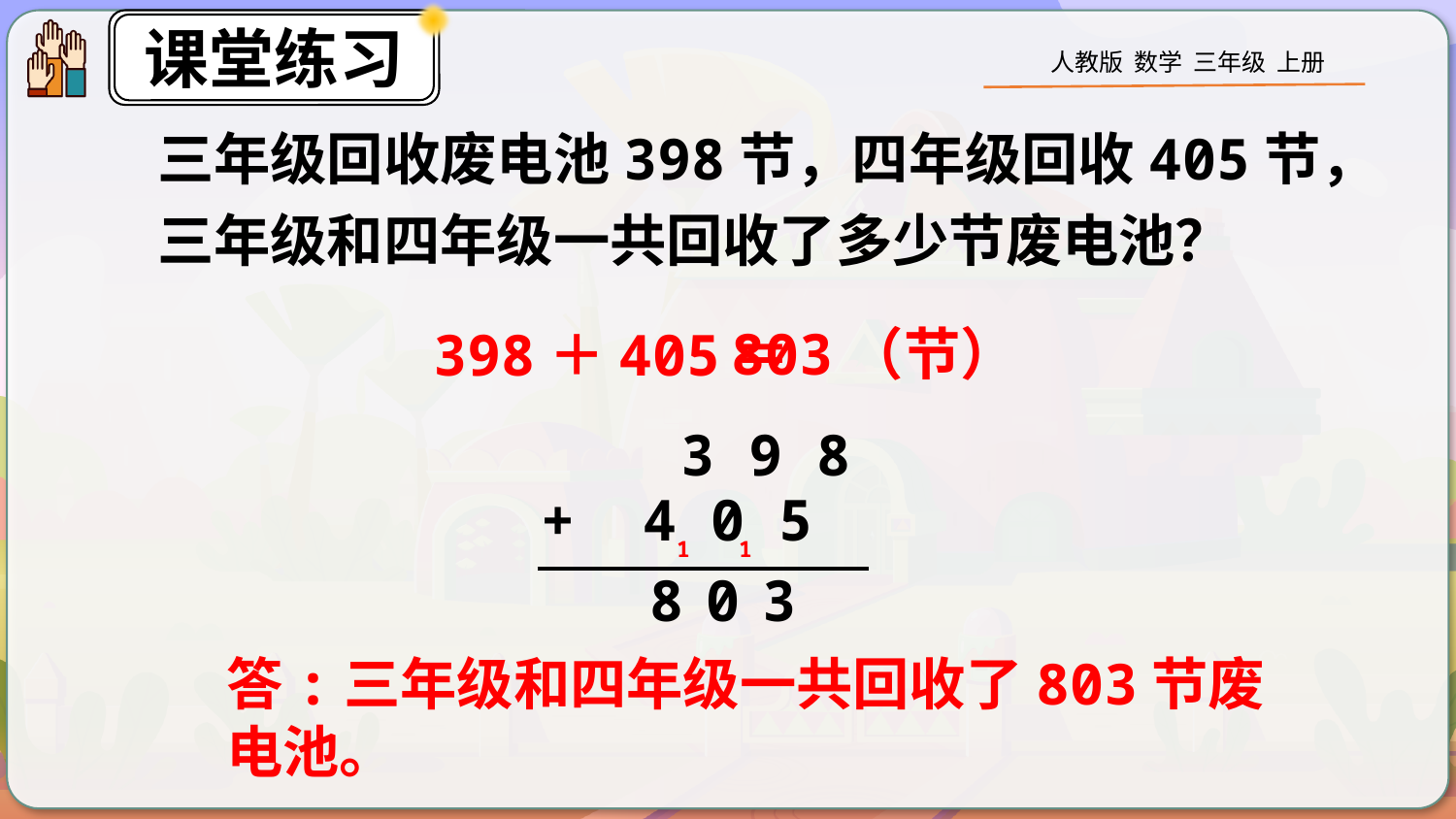

三年级回收废电池398节，四年级回收405节，三年级和四年级一共回收了多少节废电池？
803（节）
398＋405＝
      3 9 8
+  4 0 5
1
1
8
0
3
答:三年级和四年级一共回收了803节废电池。